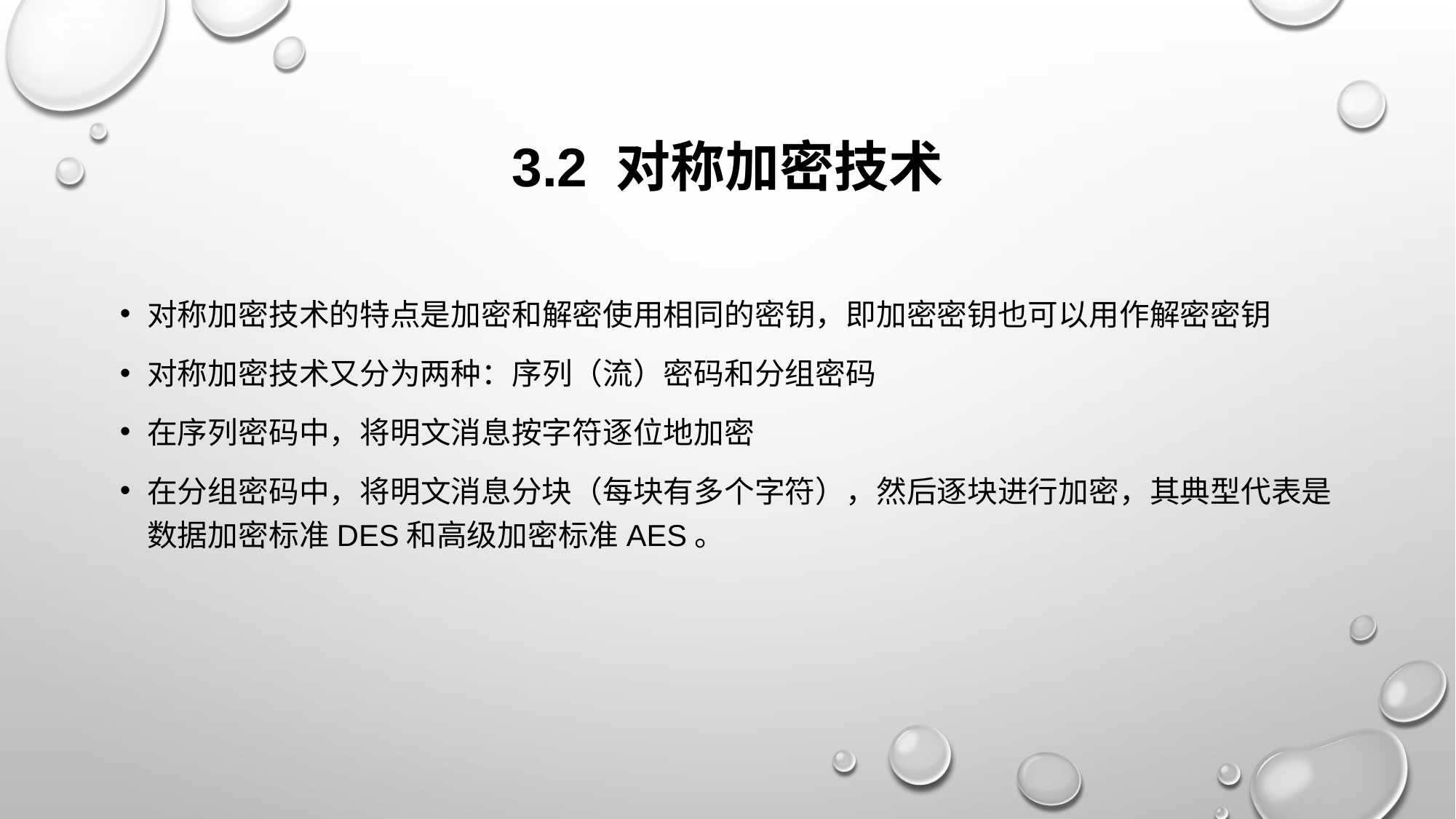

# 3.2 对称加密技术
对称加密技术的特点是加密和解密使用相同的密钥，即加密密钥也可以用作解密密钥
对称加密技术又分为两种：序列（流）密码和分组密码
在序列密码中，将明文消息按字符逐位地加密
在分组密码中，将明文消息分块（每块有多个字符），然后逐块进行加密，其典型代表是数据加密标准DES和高级加密标准AES。